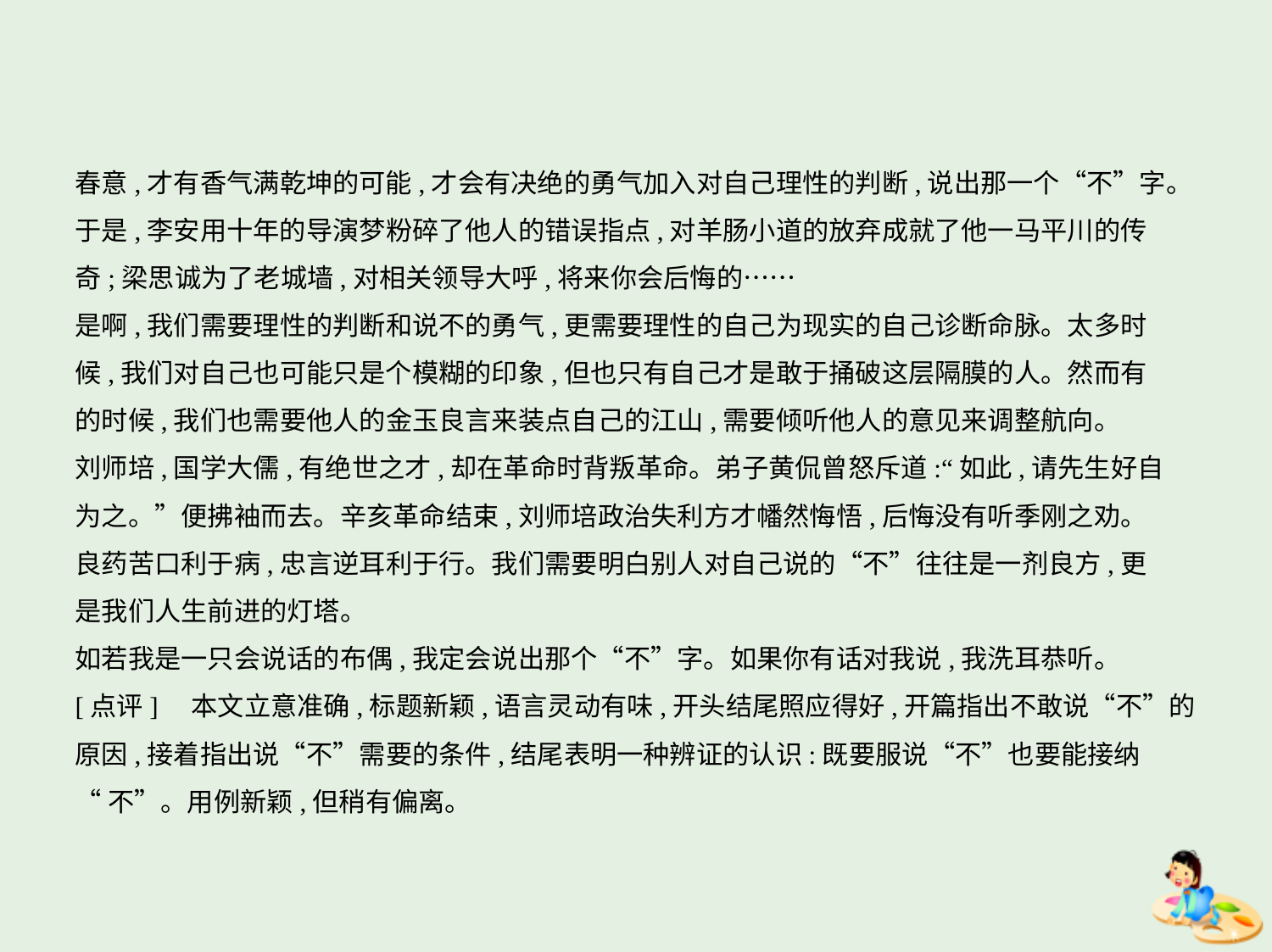

春意,才有香气满乾坤的可能,才会有决绝的勇气加入对自己理性的判断,说出那一个“不”字。
于是,李安用十年的导演梦粉碎了他人的错误指点,对羊肠小道的放弃成就了他一马平川的传
奇;梁思诚为了老城墙,对相关领导大呼,将来你会后悔的……
是啊,我们需要理性的判断和说不的勇气,更需要理性的自己为现实的自己诊断命脉。太多时
候,我们对自己也可能只是个模糊的印象,但也只有自己才是敢于捅破这层隔膜的人。然而有
的时候,我们也需要他人的金玉良言来装点自己的江山,需要倾听他人的意见来调整航向。
刘师培,国学大儒,有绝世之才,却在革命时背叛革命。弟子黄侃曾怒斥道:“如此,请先生好自
为之。”便拂袖而去。辛亥革命结束,刘师培政治失利方才幡然悔悟,后悔没有听季刚之劝。
良药苦口利于病,忠言逆耳利于行。我们需要明白别人对自己说的“不”往往是一剂良方,更
是我们人生前进的灯塔。
如若我是一只会说话的布偶,我定会说出那个“不”字。如果你有话对我说,我洗耳恭听。
[点评]　本文立意准确,标题新颖,语言灵动有味,开头结尾照应得好,开篇指出不敢说“不”的
原因,接着指出说“不”需要的条件,结尾表明一种辨证的认识:既要服说“不”也要能接纳
“不”。用例新颖,但稍有偏离。